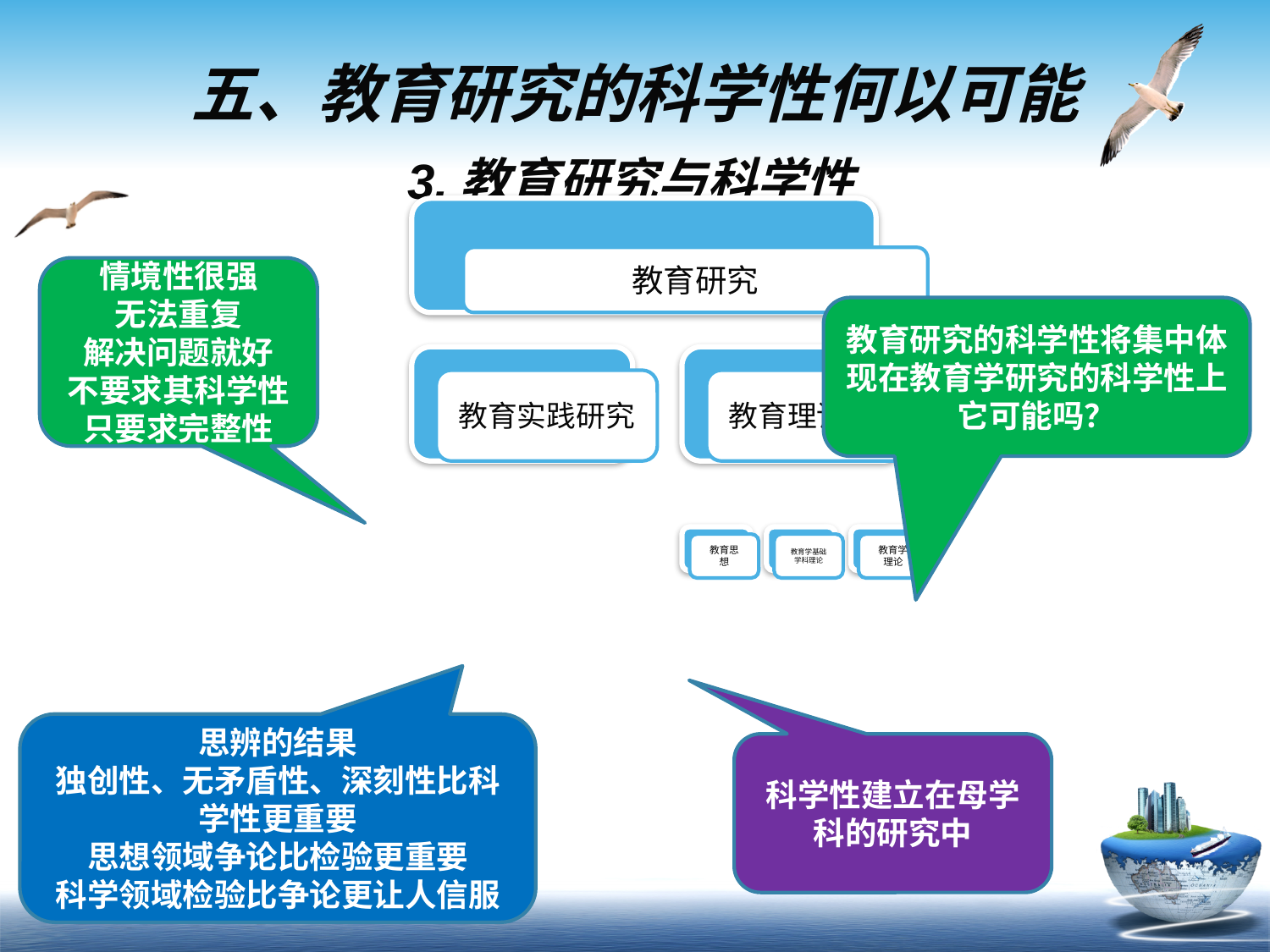

五、教育研究的科学性何以可能
# 3.教育研究与科学性
教育研究
教育实践研究
教育理论研究
教育思想
教育学基础学科理论
教育学理论
情境性很强
无法重复
解决问题就好
不要求其科学性
只要求完整性
教育研究的科学性将集中体现在教育学研究的科学性上
它可能吗？
思辨的结果
独创性、无矛盾性、深刻性比科学性更重要
思想领域争论比检验更重要
科学领域检验比争论更让人信服
科学性建立在母学科的研究中